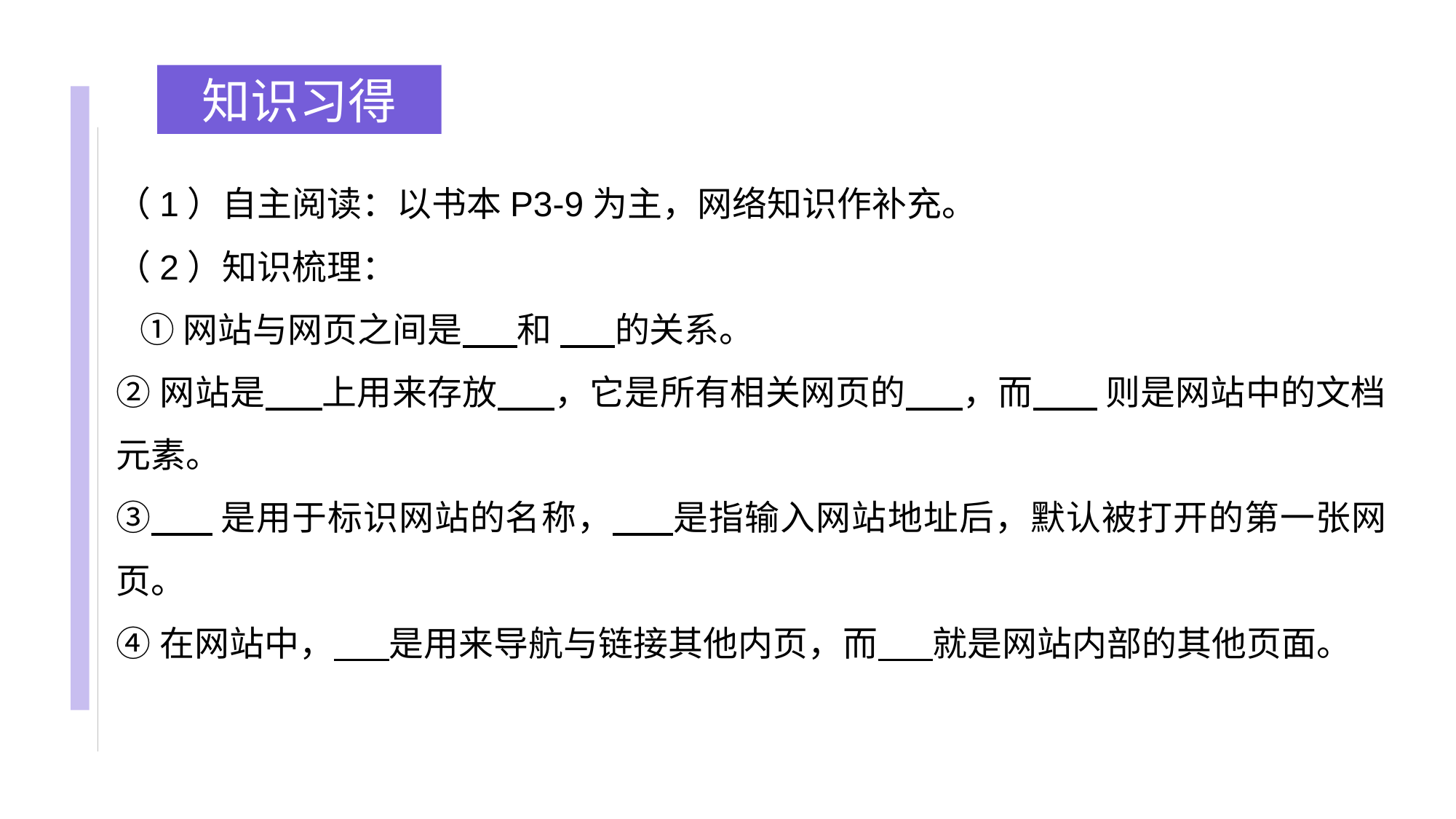

知识习得

（1）自主阅读：以书本P3-9为主，网络知识作补充。
（2）知识梳理：
   ①网站与网页之间是       和        的关系。
②网站是       上用来存放       ，它是所有相关网页的       ，而         则是网站中的文档元素。
③       是用于标识网站的名称，       是指输入网站地址后，默认被打开的第一张网页。
④在网站中，       是用来导航与链接其他内页，而       就是网站内部的其他页面。